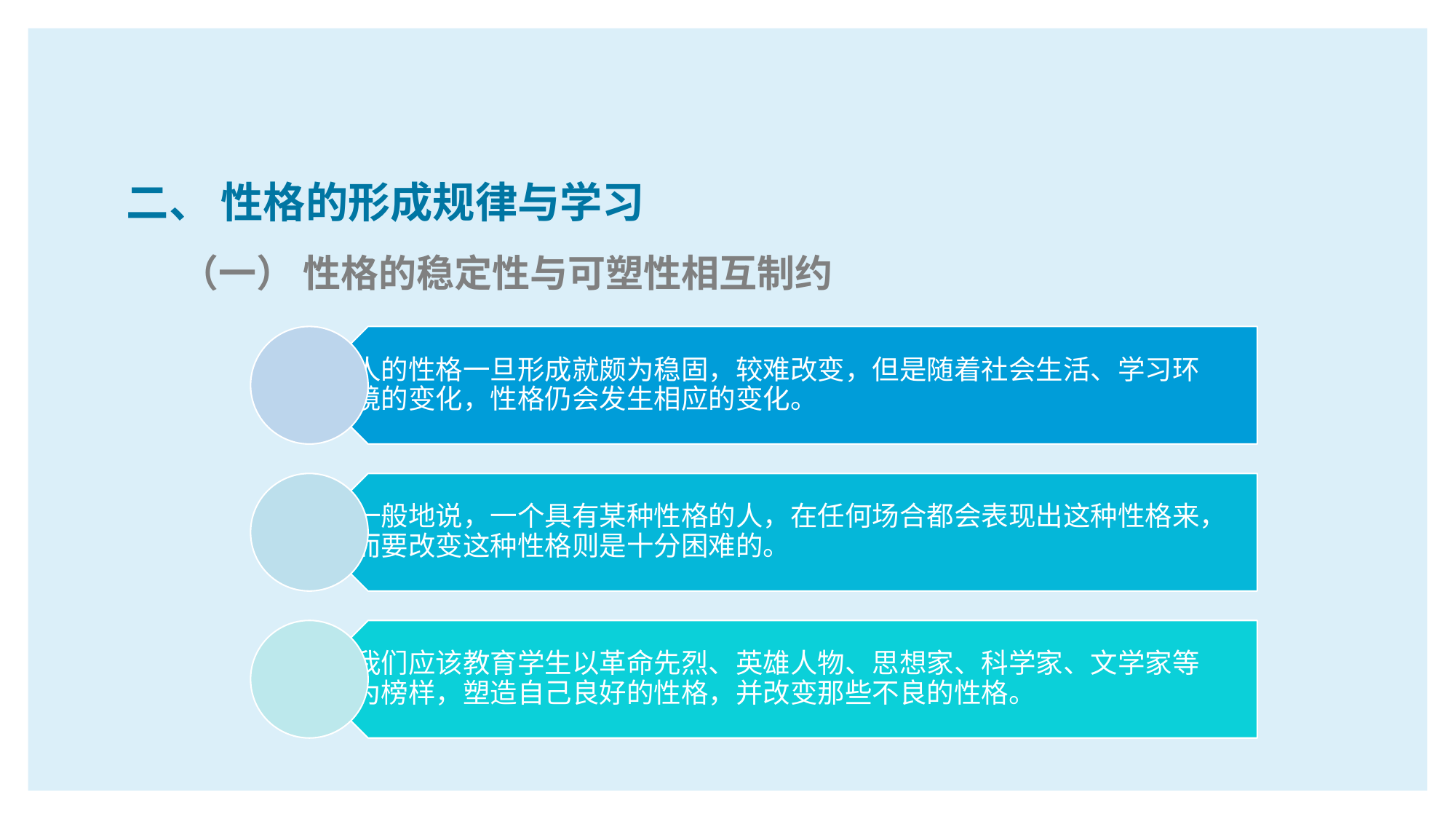

二、 性格的形成规律与学习
（一） 性格的稳定性与可塑性相互制约

人的性格一旦形成就颇为稳固，较难改变，但是随着社会生活、学习环境的变化，性格仍会发生相应的变化。
一般地说，一个具有某种性格的人，在任何场合都会表现出这种性格来，而要改变这种性格则是十分困难的。
我们应该教育学生以革命先烈、英雄人物、思想家、科学家、文学家等为榜样，塑造自己良好的性格，并改变那些不良的性格。